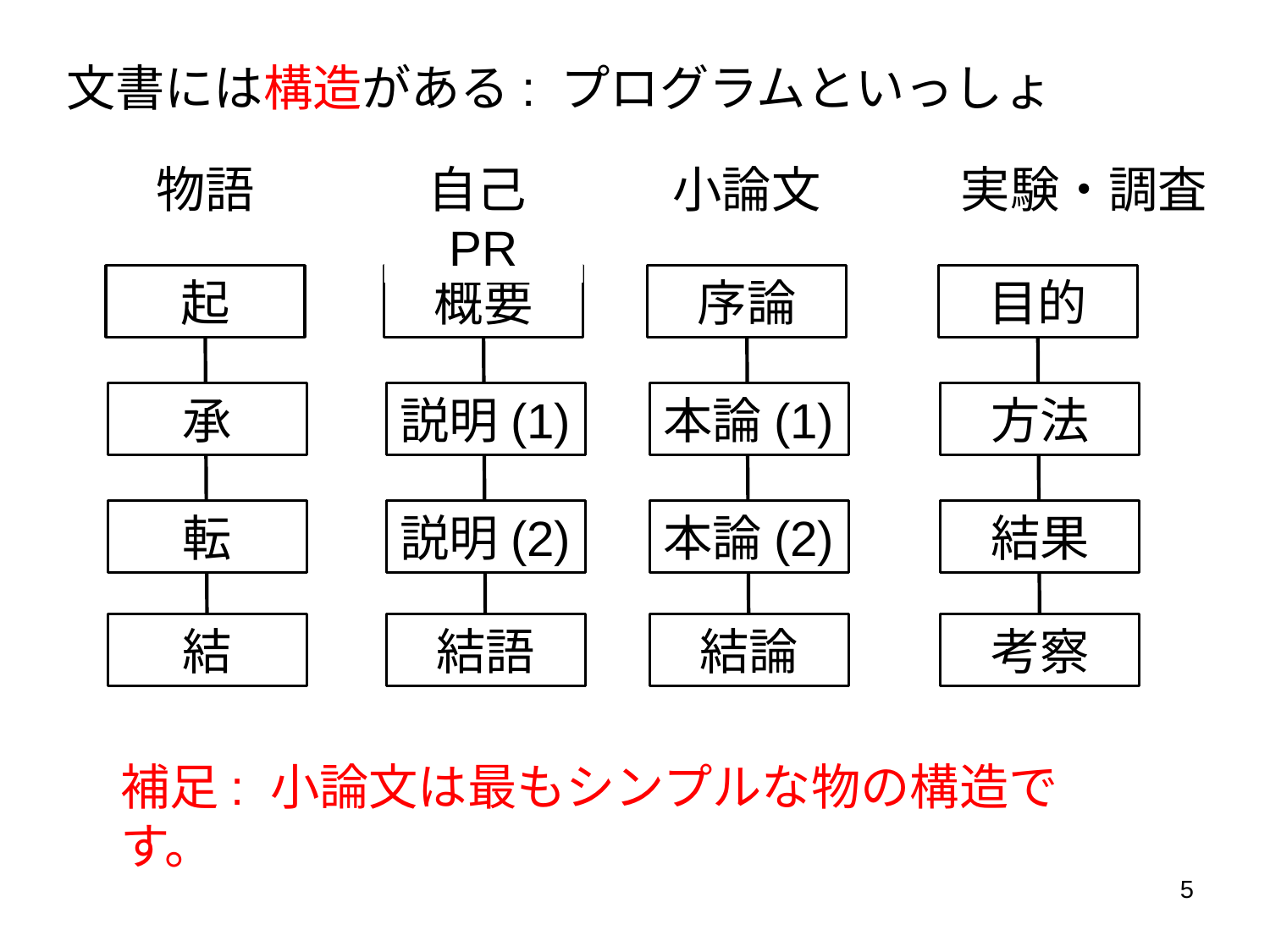

# 文書には構造がある: プログラムといっしょ
物語
自己PR
小論文
実験・調査
起
概要
序論
目的

承
説明(1)
本論(1)
方法
転
説明(2)
本論(2)
結果
結
結語
結論
考察
補足: 小論文は最もシンプルな物の構造です。
5